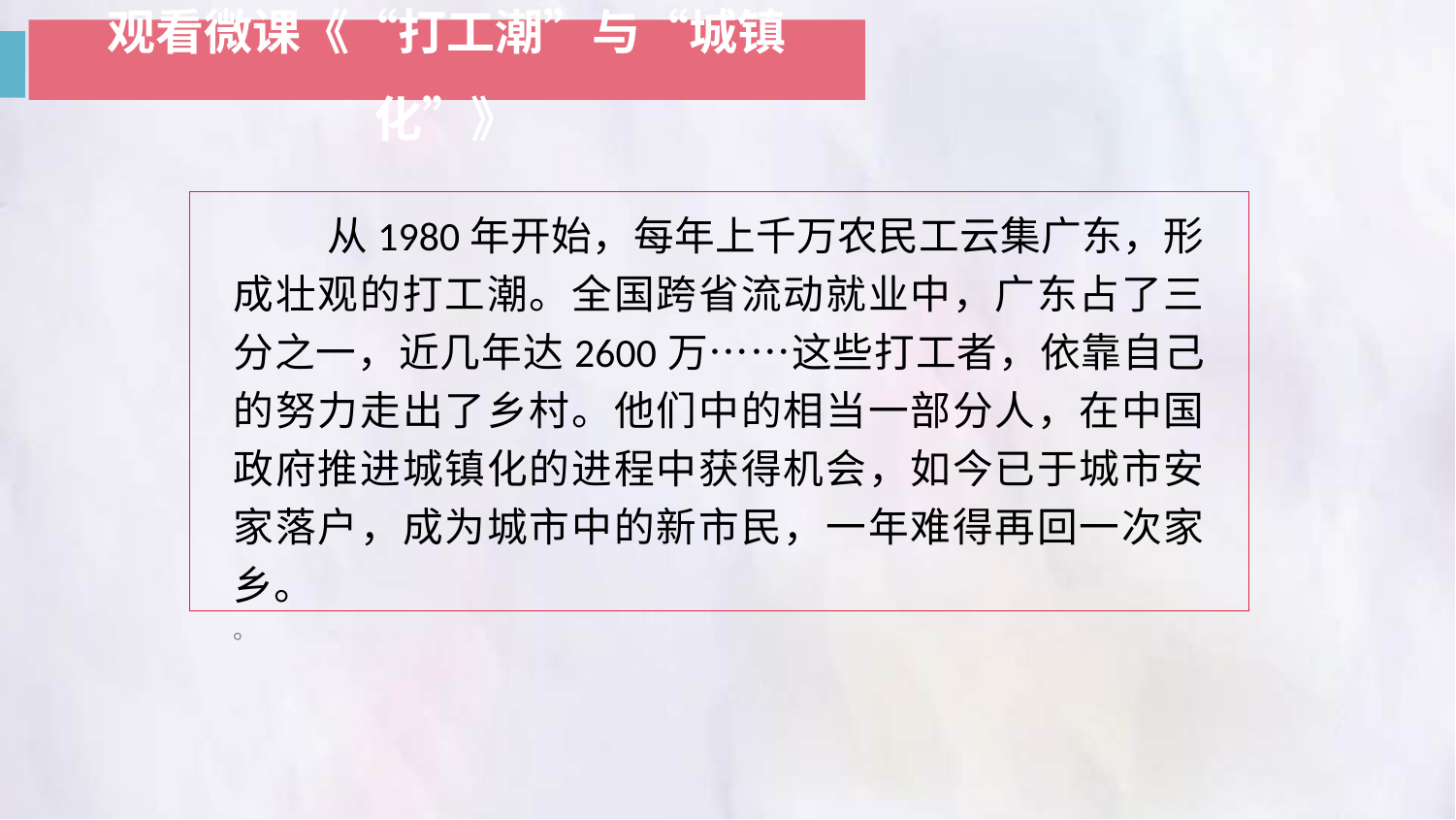

观看微课《“打工潮”与“城镇化”》

         从1980年开始，每年上千万农民工云集广东，形成壮观的打工潮。全国跨省流动就业中，广东占了三分之一，近几年达2600万……这些打工者，依靠自己的努力走出了乡村。他们中的相当一部分人，在中国政府推进城镇化的进程中获得机会，如今已于城市安家落户，成为城市中的新市民，一年难得再回一次家乡。
。